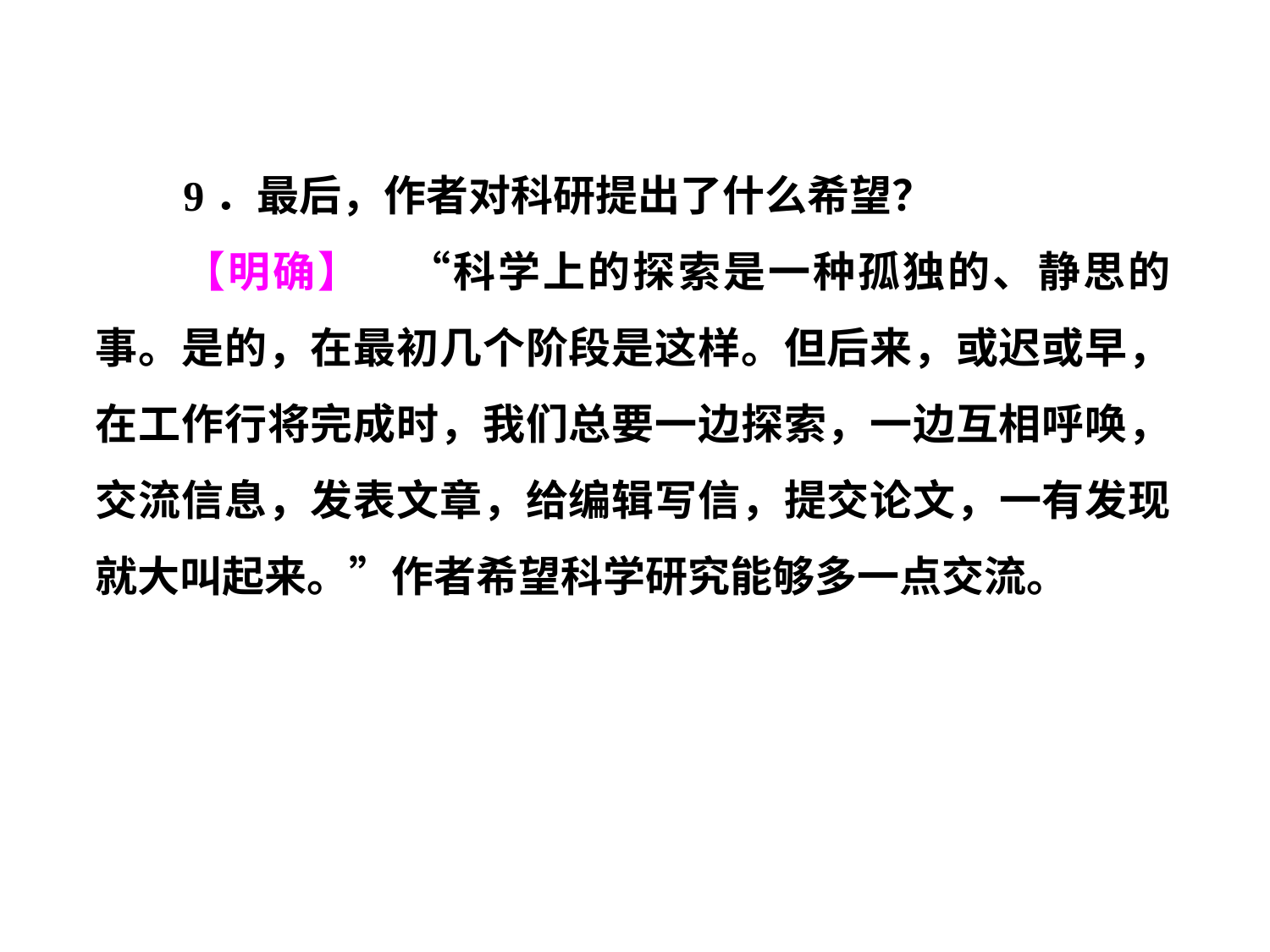

9．最后，作者对科研提出了什么希望？
【明确】　“科学上的探索是一种孤独的、静思的事。是的，在最初几个阶段是这样。但后来，或迟或早，在工作行将完成时，我们总要一边探索，一边互相呼唤，交流信息，发表文章，给编辑写信，提交论文，一有发现就大叫起来。”作者希望科学研究能够多一点交流。